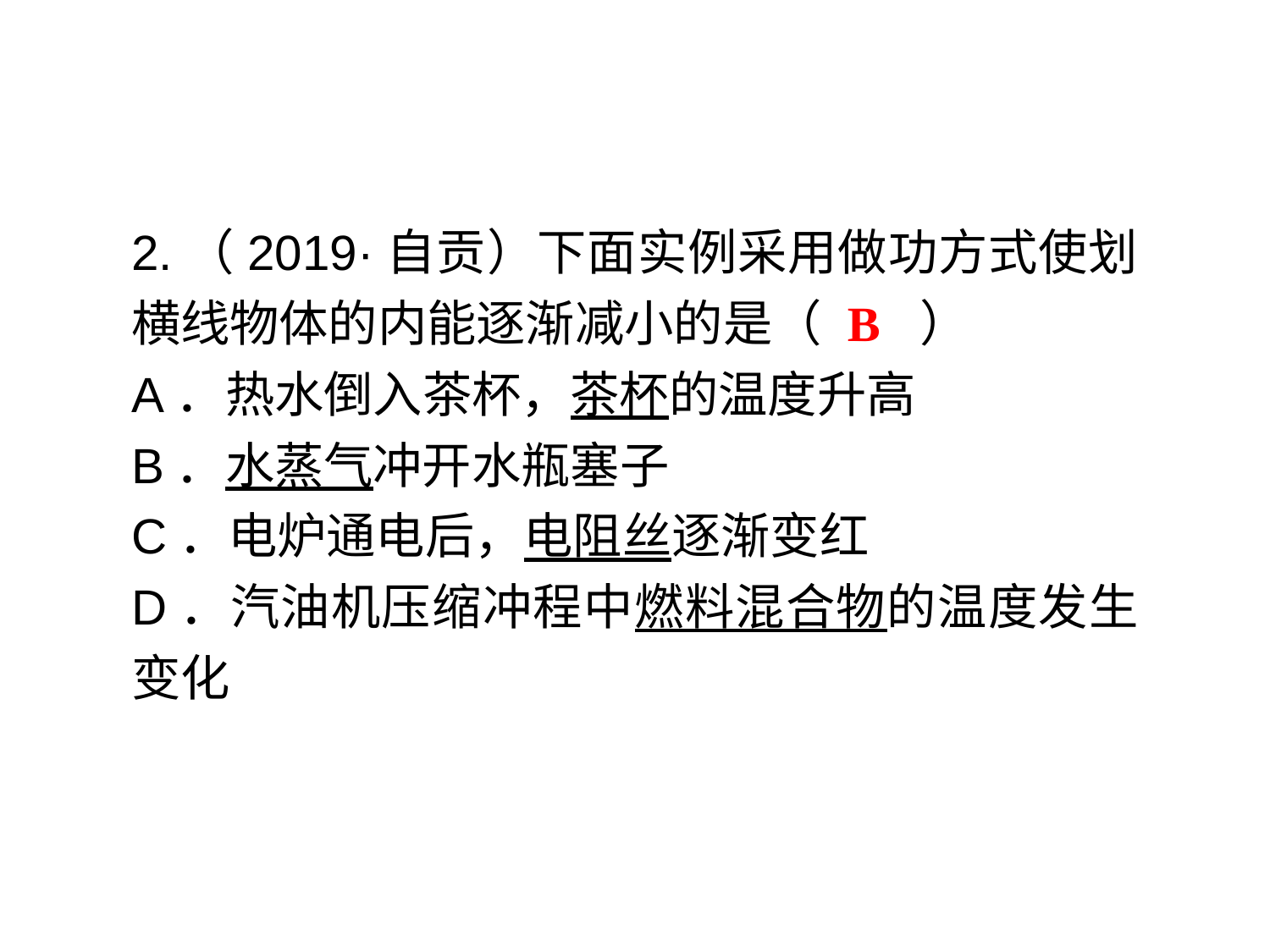

2.（2019·自贡）下面实例采用做功方式使划横线物体的内能逐渐减小的是（　　）
A．热水倒入茶杯，茶杯的温度升高
B．水蒸气冲开水瓶塞子
C．电炉通电后，电阻丝逐渐变红
D．汽油机压缩冲程中燃料混合物的温度发生变化
B